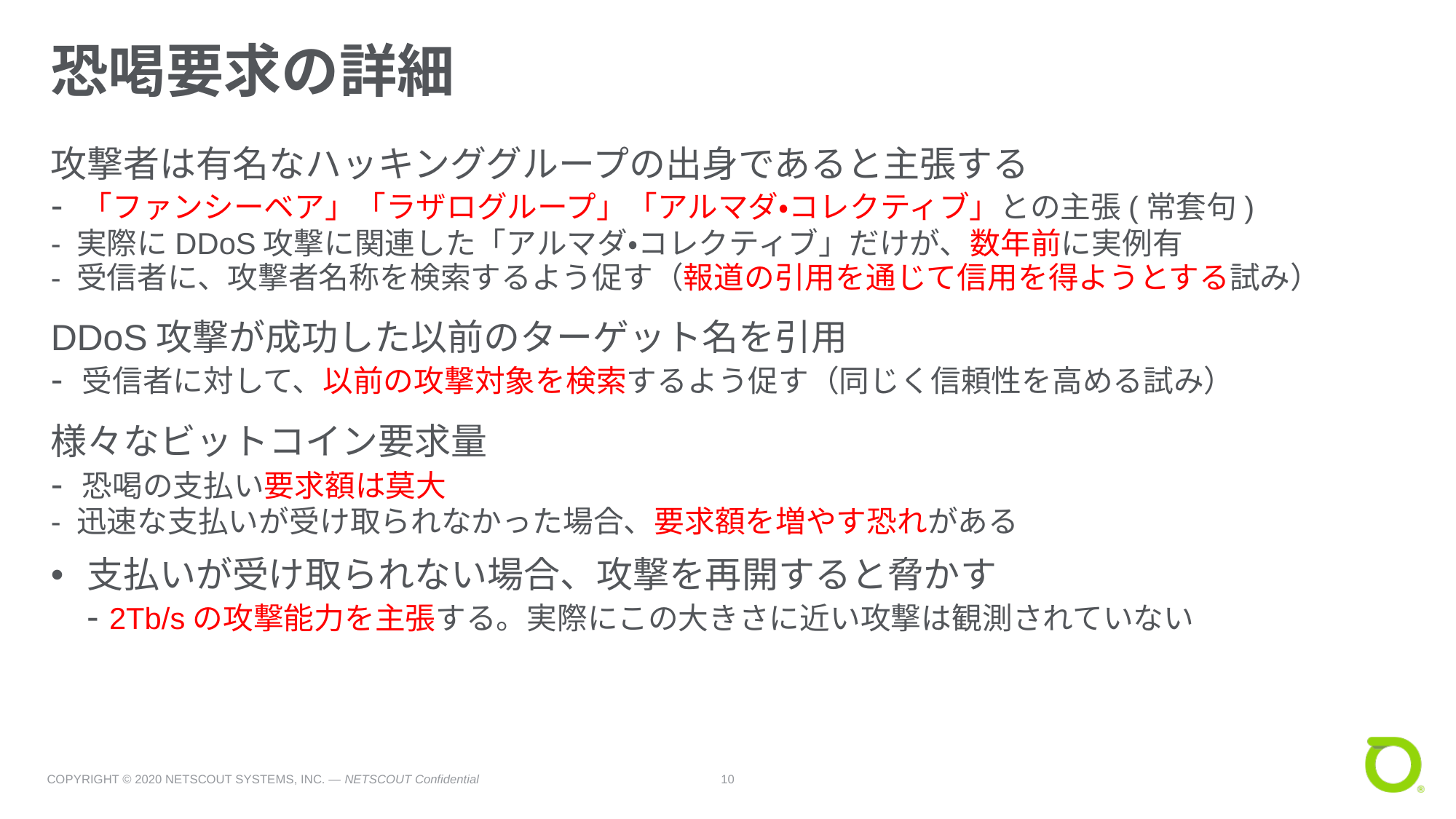

# 恐喝要求の詳細

攻撃者は有名なハッキンググループの出身であると主張する
- 「ファンシーベア」「ラザログループ」「アルマダ・コレクティブ」との主張(常套句)
- 実際にDDoS攻撃に関連した「アルマダ・コレクティブ」だけが、数年前に実例有
- 受信者に、攻撃者名称を検索するよう促す（報道の引用を通じて信用を得ようとする試み）
DDoS攻撃が成功した以前のターゲット名を引用
- 受信者に対して、以前の攻撃対象を検索するよう促す（同じく信頼性を高める試み）
様々なビットコイン要求量
- 恐喝の支払い要求額は莫大
- 迅速な支払いが受け取られなかった場合、要求額を増やす恐れがある
支払いが受け取られない場合、攻撃を再開すると脅かす
- 2Tb/sの攻撃能力を主張する。実際にこの大きさに近い攻撃は観測されていない